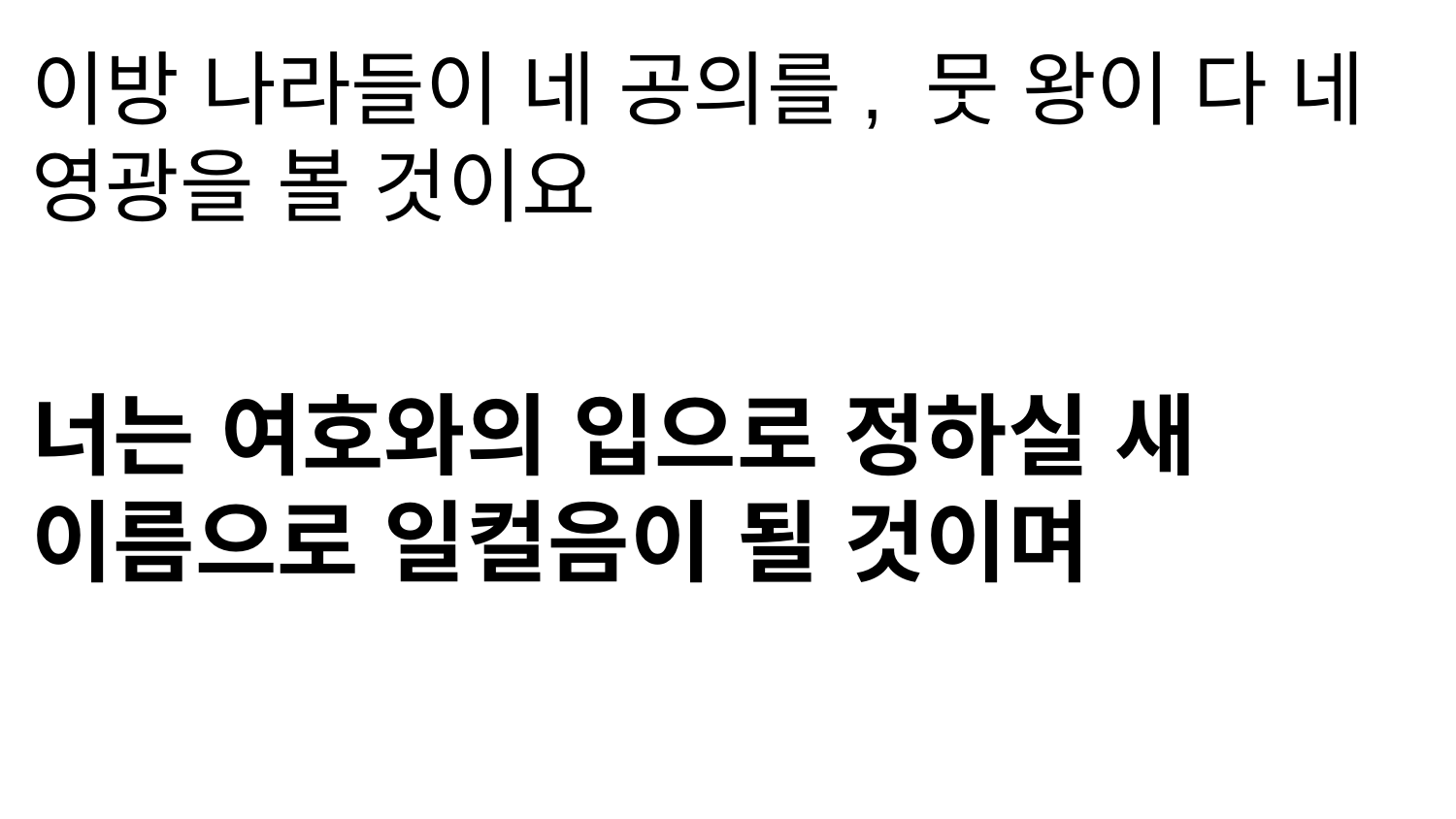

이방 나라들이 네 공의를, 뭇 왕이 다 네 영광을 볼 것이요
너는 여호와의 입으로 정하실 새 이름으로 일컬음이 될 것이며